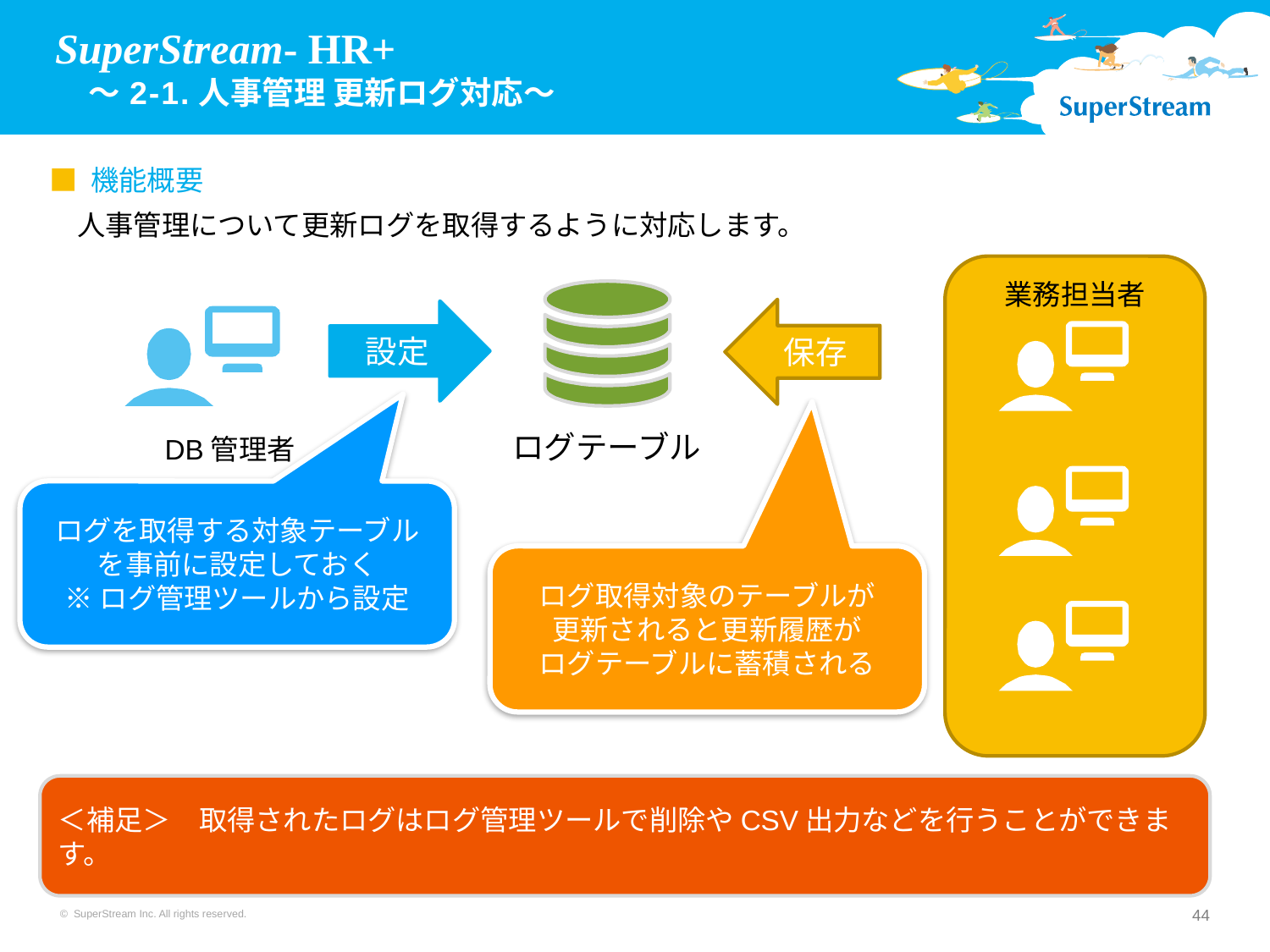

# SuperStream- HR+ 　～2-1.人事管理 更新ログ対応～
■ 機能概要
人事管理について更新ログを取得するように対応します。

業務担当者

保存
設定

DB管理者
ログテーブル

ログを取得する対象テーブル
を事前に設定しておく
※ログ管理ツールから設定
ログ取得対象のテーブルが
更新されると更新履歴が
ログテーブルに蓄積される

＜補足＞　取得されたログはログ管理ツールで削除やCSV出力などを行うことができます。
©  SuperStream Inc. All rights reserved.
44